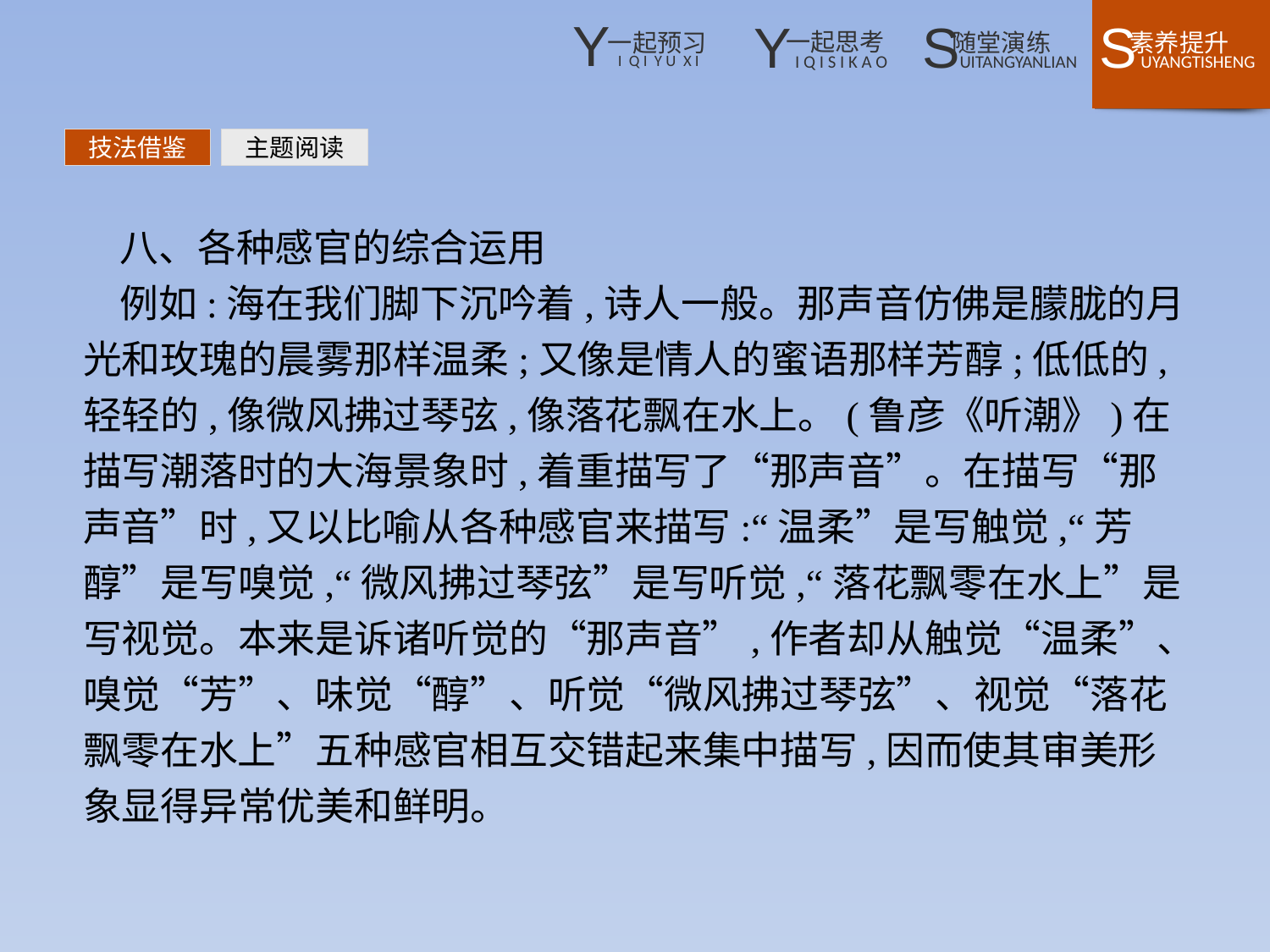

技法借鉴
主题阅读
八、各种感官的综合运用
例如:海在我们脚下沉吟着,诗人一般。那声音仿佛是朦胧的月光和玫瑰的晨雾那样温柔;又像是情人的蜜语那样芳醇;低低的,轻轻的,像微风拂过琴弦,像落花飘在水上。(鲁彦《听潮》)在描写潮落时的大海景象时,着重描写了“那声音”。在描写“那声音”时,又以比喻从各种感官来描写:“温柔”是写触觉,“芳醇”是写嗅觉,“微风拂过琴弦”是写听觉,“落花飘零在水上”是写视觉。本来是诉诸听觉的“那声音”,作者却从触觉“温柔”、嗅觉“芳”、味觉“醇”、听觉“微风拂过琴弦”、视觉“落花飘零在水上”五种感官相互交错起来集中描写,因而使其审美形象显得异常优美和鲜明。